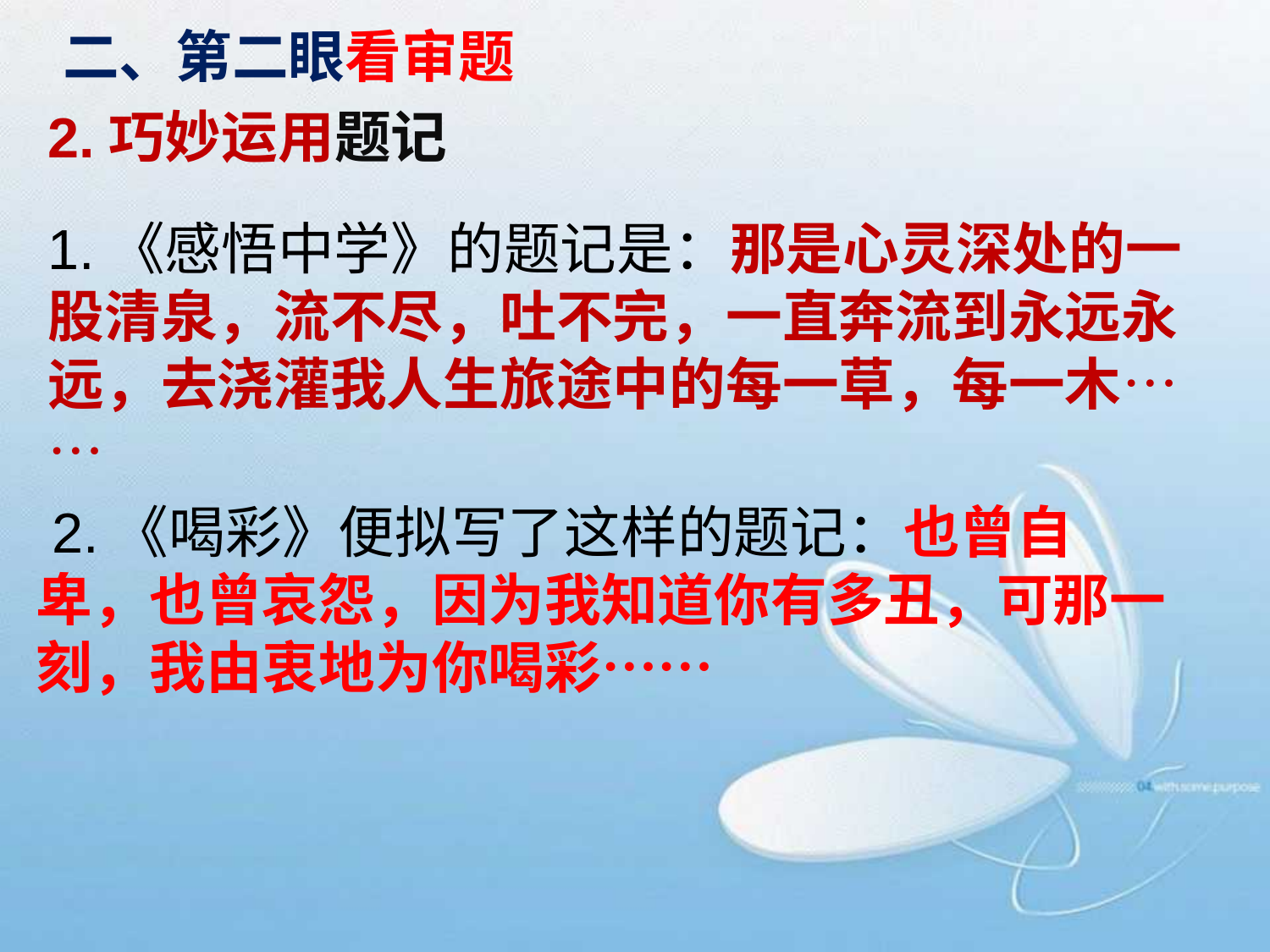

二、第二眼看审题
2.巧妙运用题记
1.《感悟中学》的题记是：那是心灵深处的一股清泉，流不尽，吐不完，一直奔流到永远永远，去浇灌我人生旅途中的每一草，每一木……
 2.《喝彩》便拟写了这样的题记：也曾自卑，也曾哀怨，因为我知道你有多丑，可那一刻，我由衷地为你喝彩……